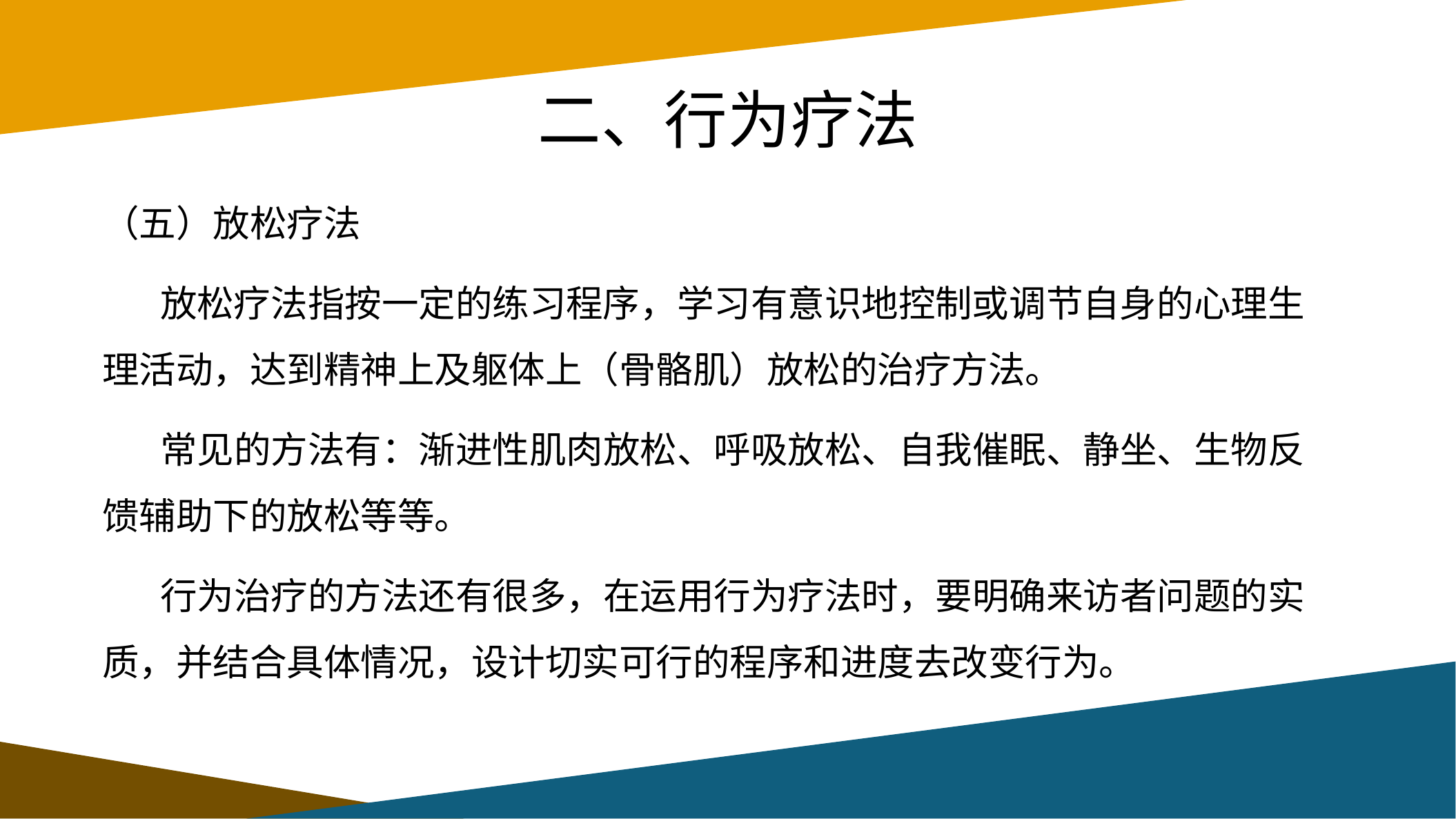

# 二、行为疗法
（五）放松疗法
      放松疗法指按一定的练习程序，学习有意识地控制或调节自身的心理生理活动，达到精神上及躯体上（骨骼肌）放松的治疗方法。
      常见的方法有：渐进性肌肉放松、呼吸放松、自我催眠、静坐、生物反馈辅助下的放松等等。
      行为治疗的方法还有很多，在运用行为疗法时，要明确来访者问题的实质，并结合具体情况，设计切实可行的程序和进度去改变行为。